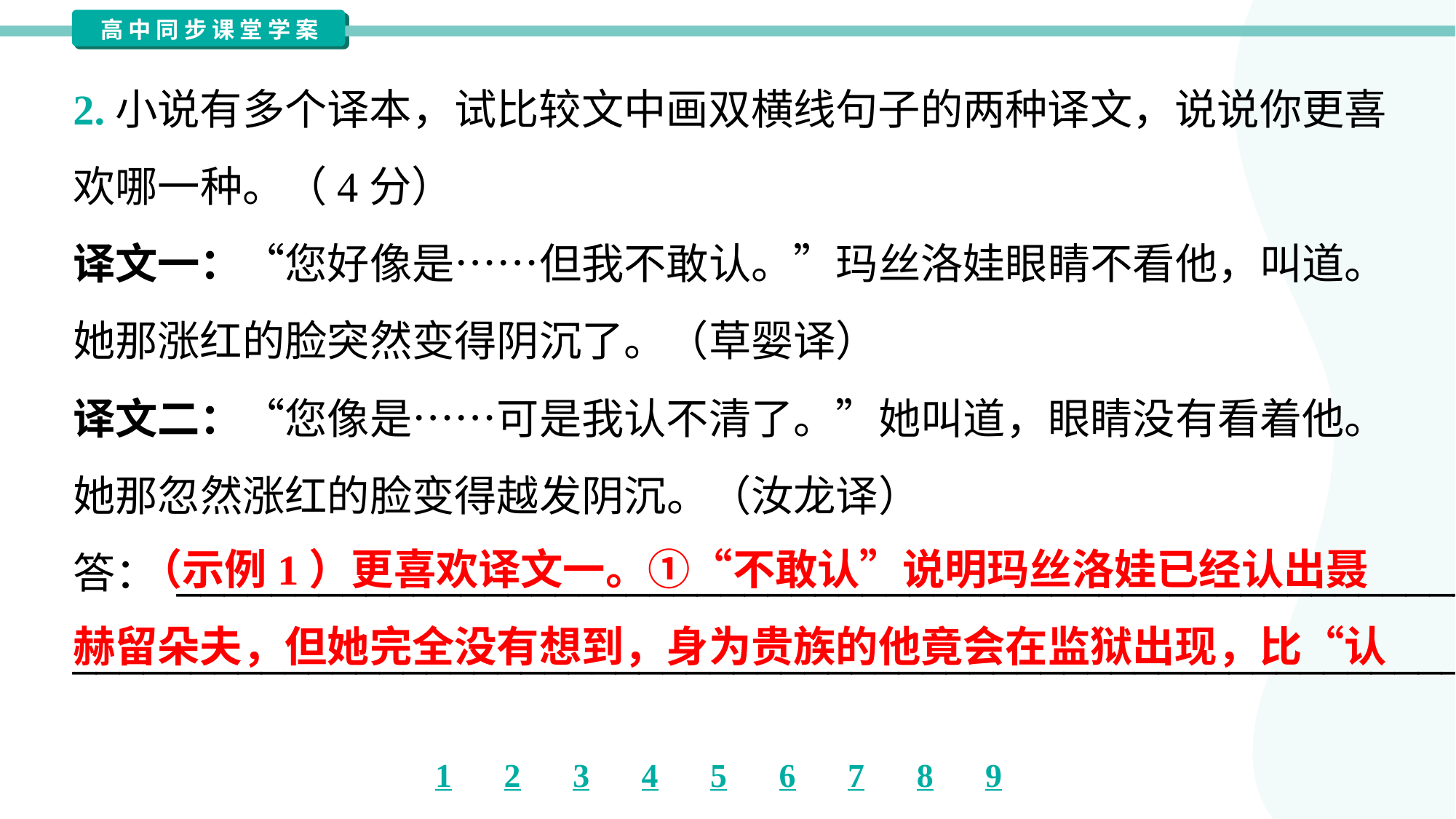

2.小说有多个译本，试比较文中画双横线句子的两种译文，说说你更喜
欢哪一种。（4分）
译文一：“您好像是……但我不敢认。”玛丝洛娃眼睛不看他，叫道。
她那涨红的脸突然变得阴沉了。（草婴译）
译文二：“您像是……可是我认不清了。”她叫道，眼睛没有看着他。
她那忽然涨红的脸变得越发阴沉。（汝龙译）
答： ________________________________________________________
_____________________________________________________________
      （示例1）更喜欢译文一。①“不敢认”说明玛丝洛娃已经认出聂
赫留朵夫，但她完全没有想到，身为贵族的他竟会在监狱出现，比“认